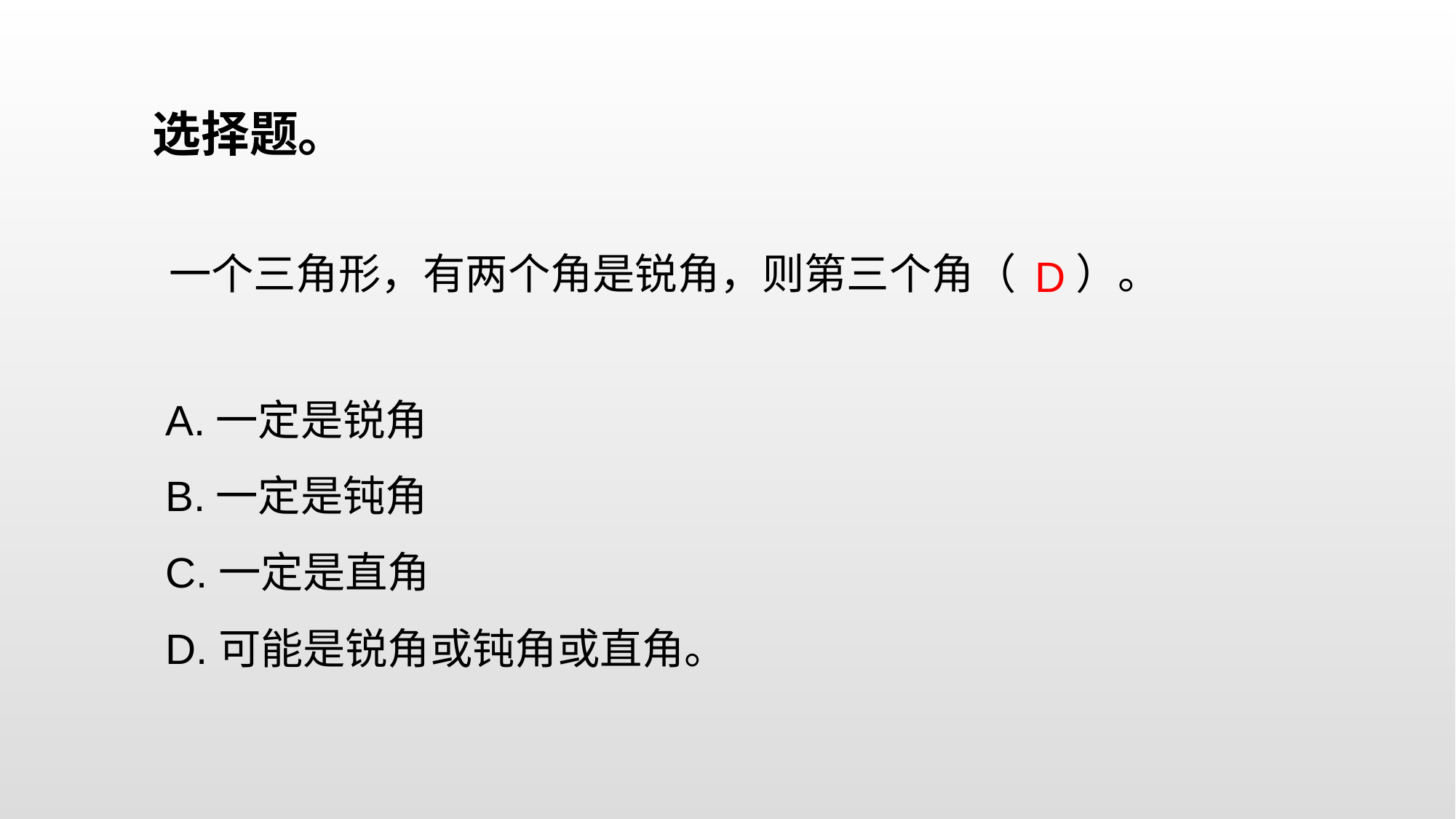

选择题。
一个三角形，有两个角是锐角，则第三个角（     ）。
D
A.一定是锐角
B.一定是钝角
C.一定是直角
D.可能是锐角或钝角或直角。